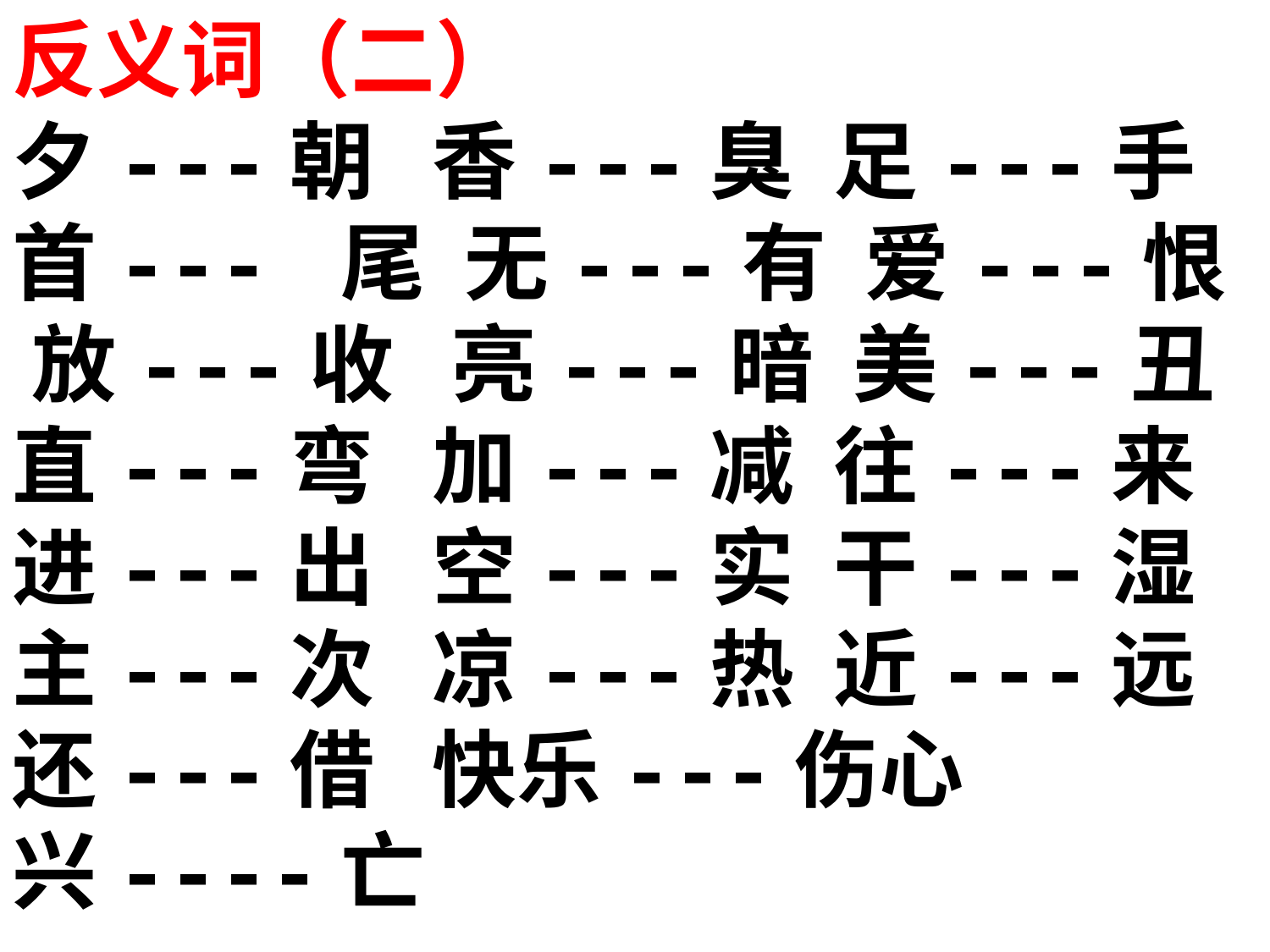

反义词（二）
夕---朝   香---臭  足---手   首--- 尾  无---有  爱---恨   放---收   亮---暗  美---丑   直---弯   加---减  往---来   进---出   空---实  干---湿   主---次   凉---热  近---远  还---借   快乐---伤心
兴----亡